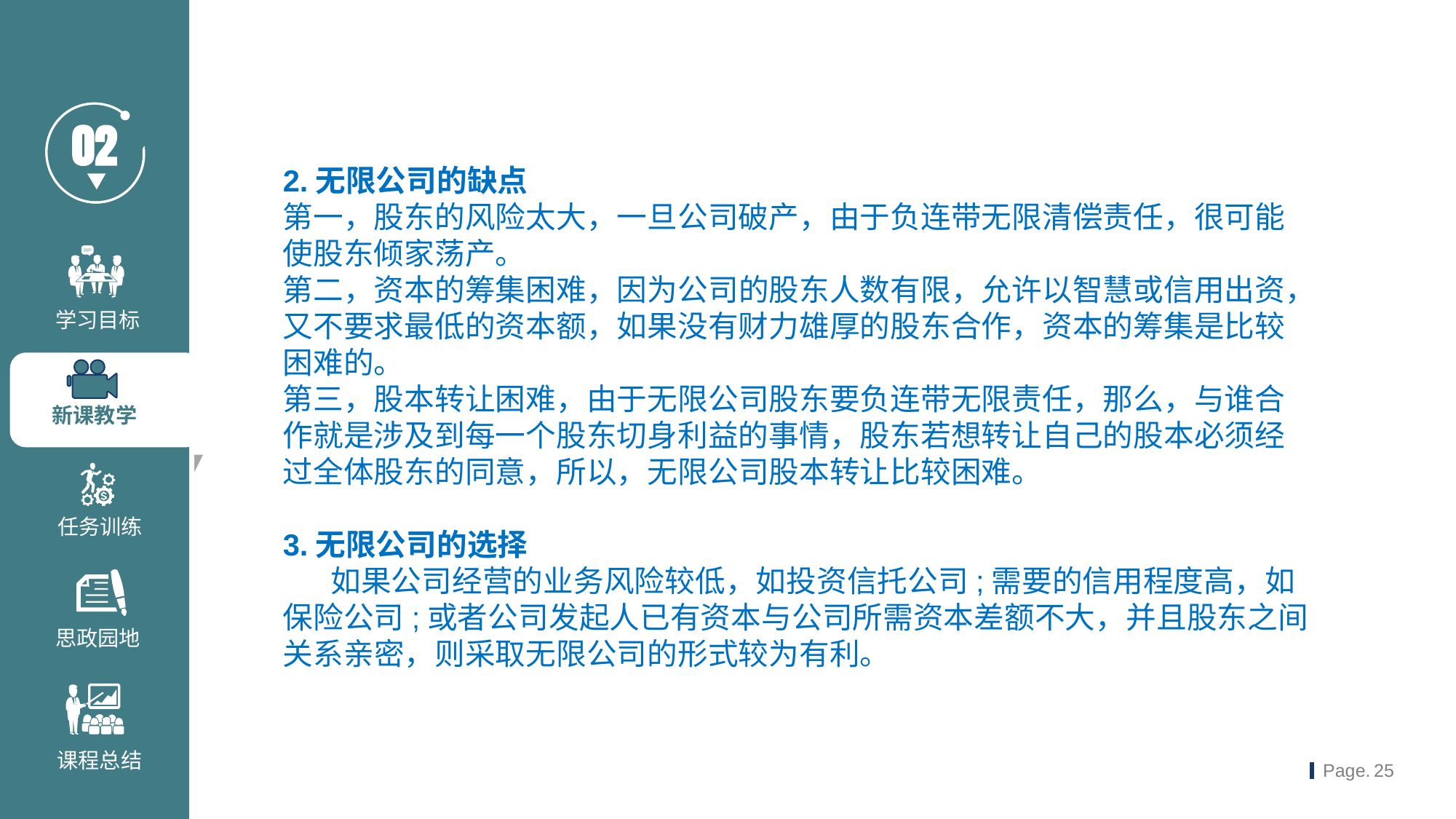

2.无限公司的缺点
第一，股东的风险太大，一旦公司破产，由于负连带无限清偿责任，很可能使股东倾家荡产。
第二，资本的筹集困难，因为公司的股东人数有限，允许以智慧或信用出资，又不要求最低的资本额，如果没有财力雄厚的股东合作，资本的筹集是比较困难的。
第三，股本转让困难，由于无限公司股东要负连带无限责任，那么，与谁合作就是涉及到每一个股东切身利益的事情，股东若想转让自己的股本必须经过全体股东的同意，所以，无限公司股本转让比较困难。

3.无限公司的选择
      如果公司经营的业务风险较低，如投资信托公司;需要的信用程度高，如保险公司;或者公司发起人已有资本与公司所需资本差额不大，并且股东之间关系亲密，则采取无限公司的形式较为有利。